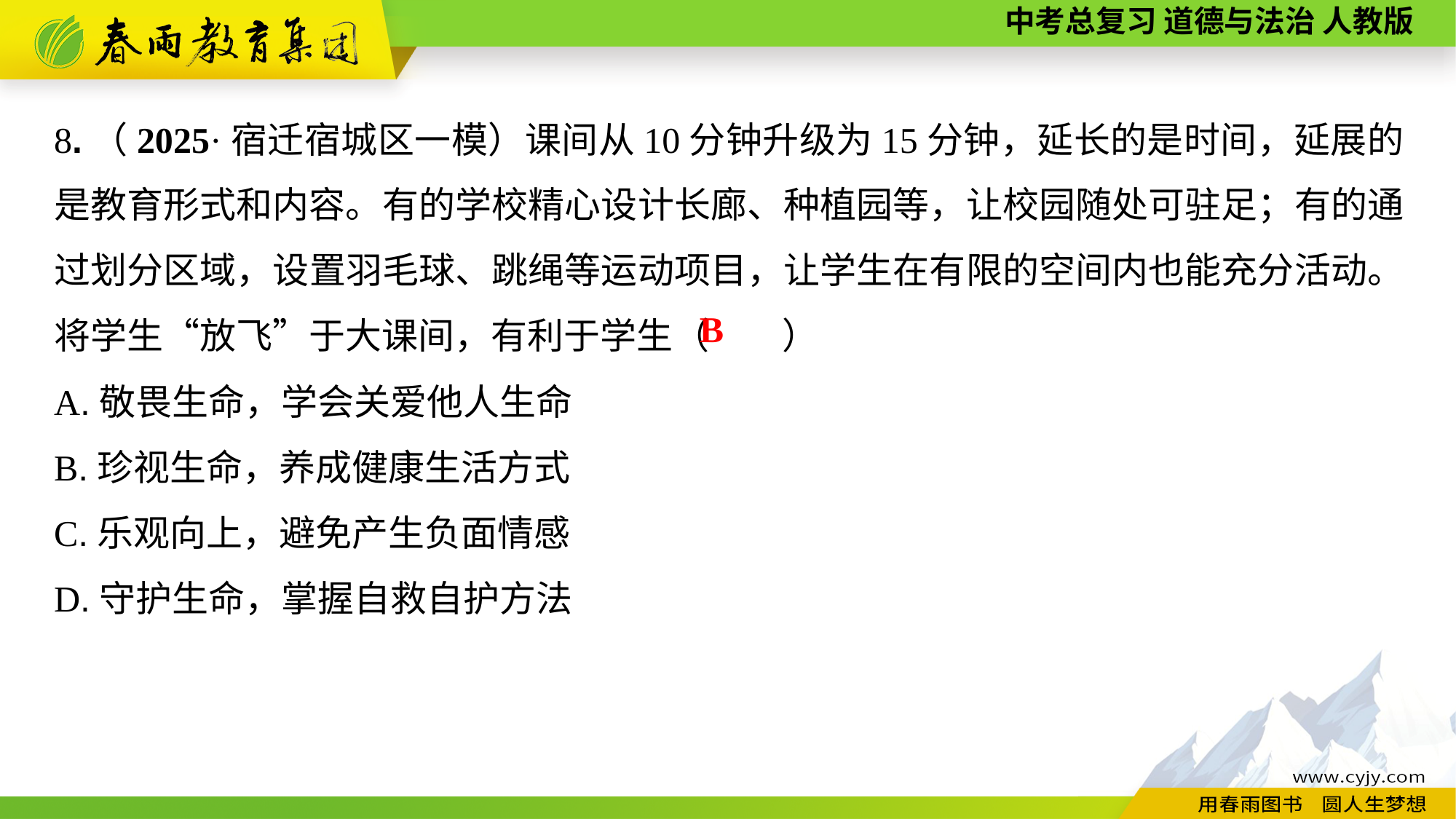

8.（2025·宿迁宿城区一模）课间从10分钟升级为15分钟，延长的是时间，延展的是教育形式和内容。有的学校精心设计长廊、种植园等，让校园随处可驻足；有的通过划分区域，设置羽毛球、跳绳等运动项目，让学生在有限的空间内也能充分活动。将学生“放飞”于大课间，有利于学生（　　）
A.敬畏生命，学会关爱他人生命
B.珍视生命，养成健康生活方式
C.乐观向上，避免产生负面情感
D.守护生命，掌握自救自护方法
B